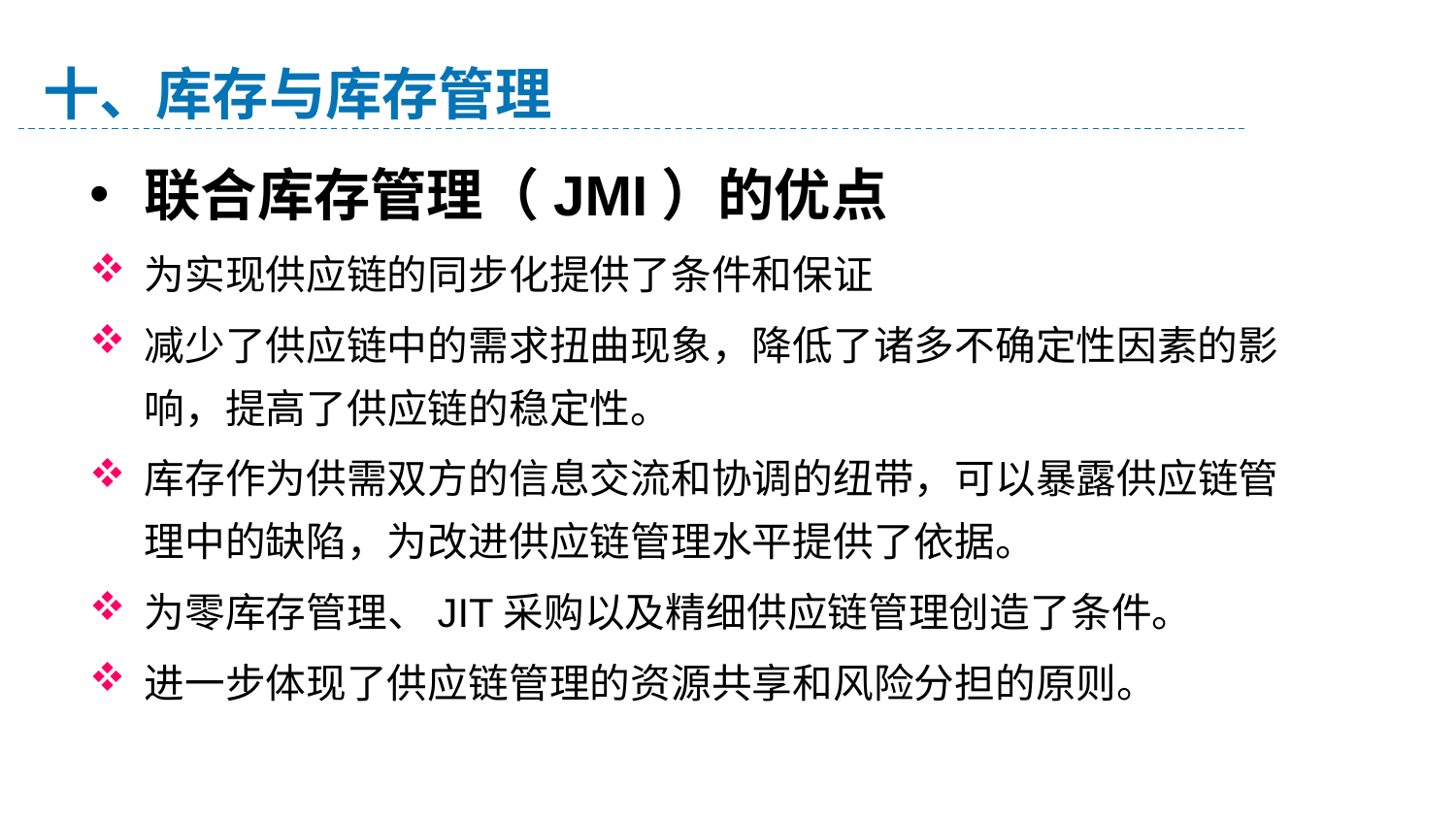

十、库存与库存管理
联合库存管理（JMI）的优点
为实现供应链的同步化提供了条件和保证
减少了供应链中的需求扭曲现象，降低了诸多不确定性因素的影响，提高了供应链的稳定性。
库存作为供需双方的信息交流和协调的纽带，可以暴露供应链管理中的缺陷，为改进供应链管理水平提供了依据。
为零库存管理、JIT采购以及精细供应链管理创造了条件。
进一步体现了供应链管理的资源共享和风险分担的原则。